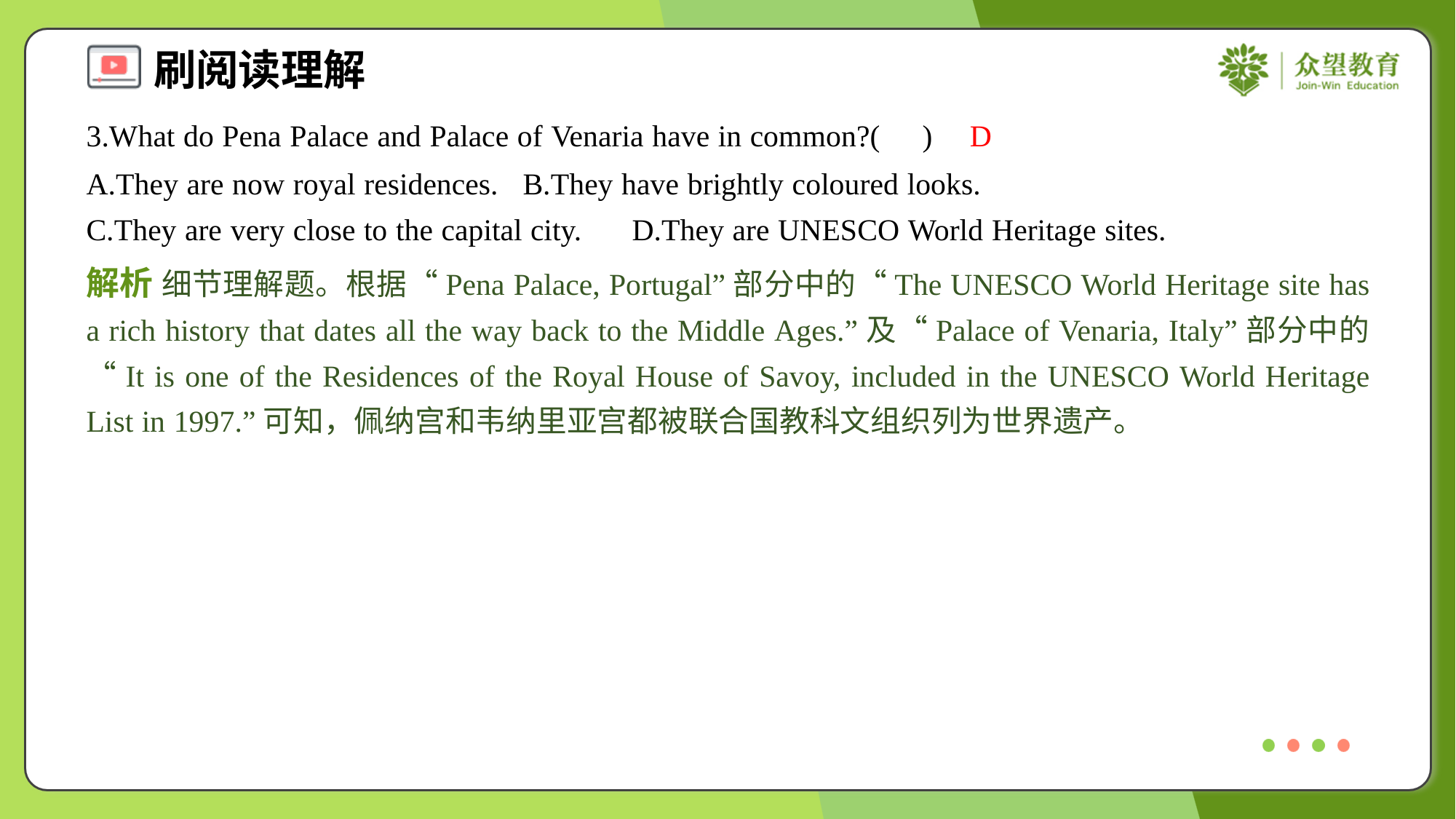

3.What do Pena Palace and Palace of Venaria have in common?(     )
D
A.They are now royal residences.	B.They have brightly coloured looks.
C.They are very close to the capital city.	D.They are UNESCO World Heritage sites.
解析 细节理解题。根据“Pena Palace, Portugal”部分中的“The UNESCO World Heritage site has a rich history that dates all the way back to the Middle Ages.”及“Palace of Venaria, Italy”部分中的“It is one of the Residences of the Royal House of Savoy, included in the UNESCO World Heritage List in 1997.”可知，佩纳宫和韦纳里亚宫都被联合国教科文组织列为世界遗产。